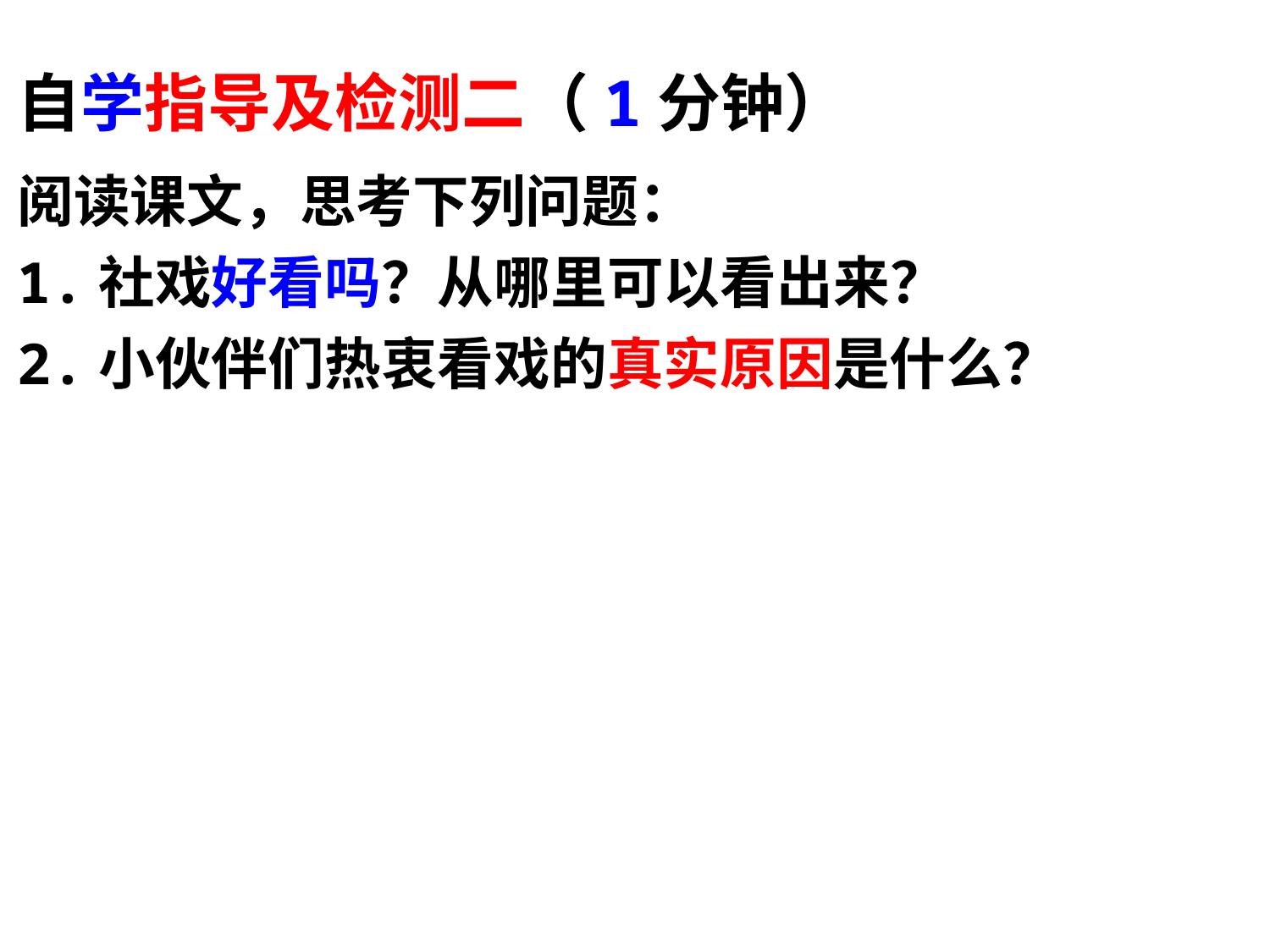

自学指导及检测二（1分钟）
阅读课文，思考下列问题：
1.社戏好看吗？从哪里可以看出来？
2.小伙伴们热衷看戏的真实原因是什么？